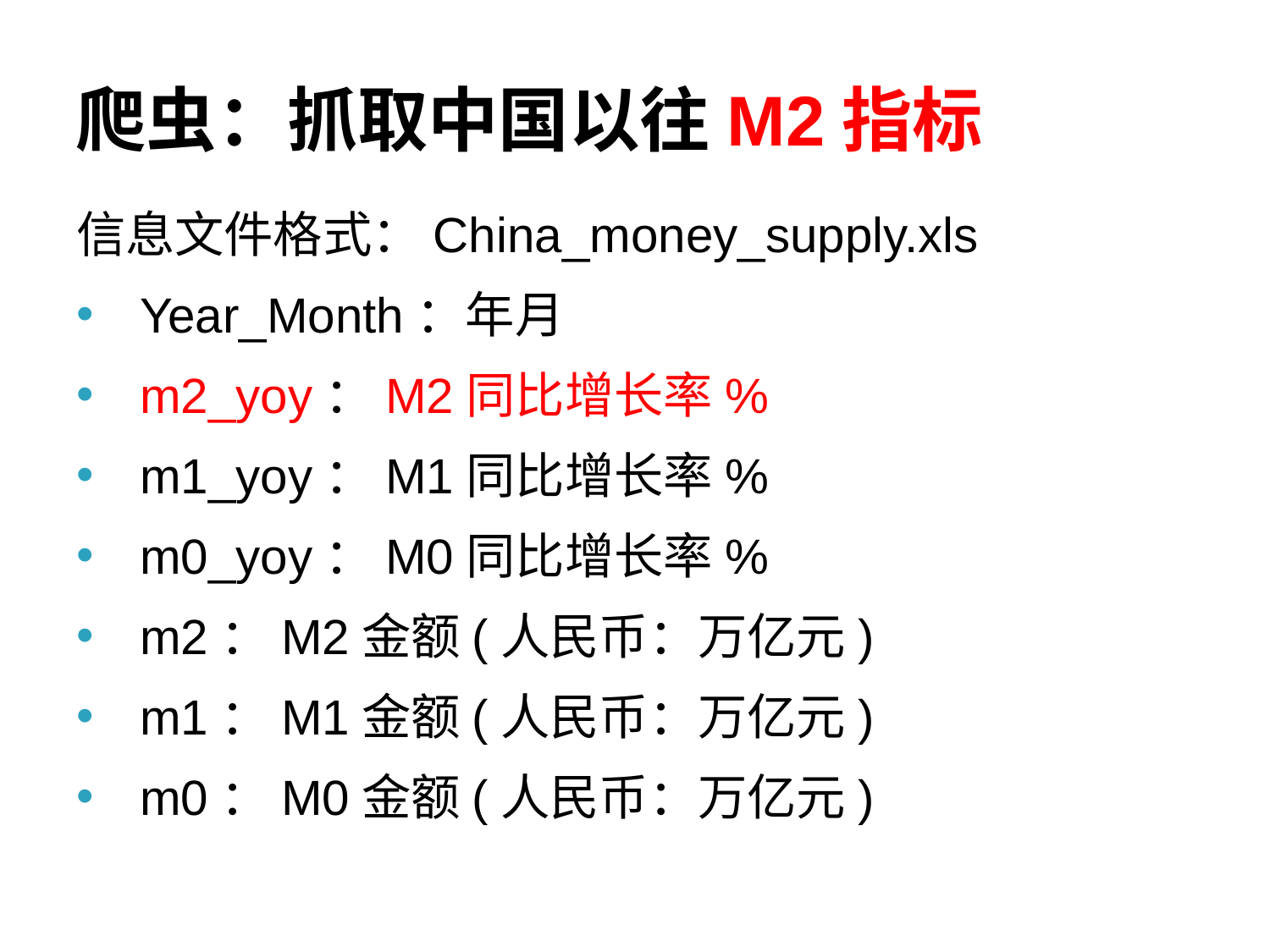

# 爬虫：抓取中国以往M2指标
信息文件格式：China_money_supply.xls
Year_Month：年月
m2_yoy：M2同比增长率%
m1_yoy：M1同比增长率%
m0_yoy：M0同比增长率%
m2：M2金额(人民币：万亿元)
m1：M1金额(人民币：万亿元)
m0：M0金额(人民币：万亿元)